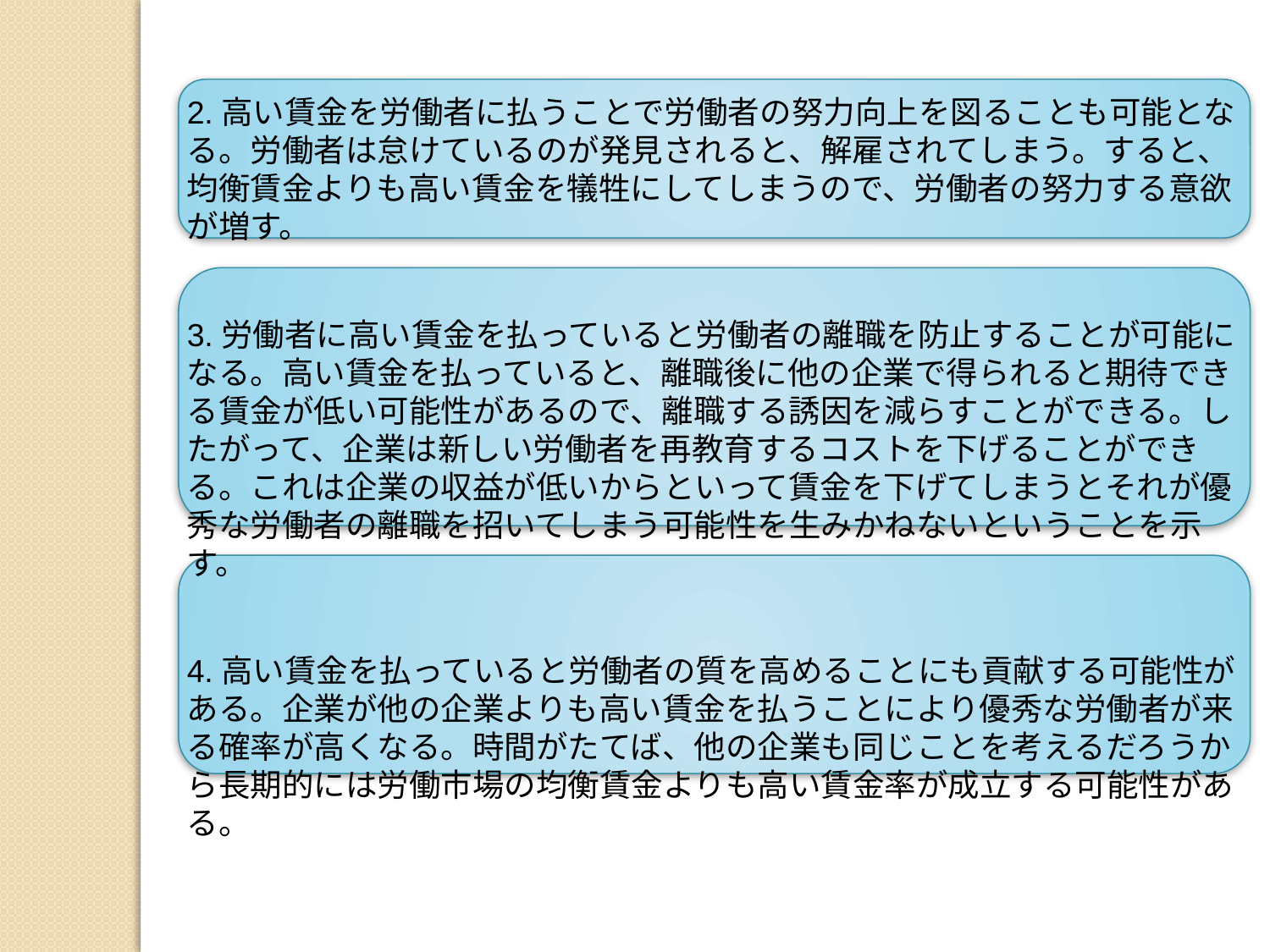

2.高い賃金を労働者に払うことで労働者の努力向上を図ることも可能となる。労働者は怠けているのが発見されると、解雇されてしまう。すると、均衡賃金よりも高い賃金を犠牲にしてしまうので、労働者の努力する意欲が増す。

3.労働者に高い賃金を払っていると労働者の離職を防止することが可能になる。高い賃金を払っていると、離職後に他の企業で得られると期待できる賃金が低い可能性があるので、離職する誘因を減らすことができる。したがって、企業は新しい労働者を再教育するコストを下げることができる。これは企業の収益が低いからといって賃金を下げてしまうとそれが優秀な労働者の離職を招いてしまう可能性を生みかねないということを示す。

4.高い賃金を払っていると労働者の質を高めることにも貢献する可能性がある。企業が他の企業よりも高い賃金を払うことにより優秀な労働者が来る確率が高くなる。時間がたてば、他の企業も同じことを考えるだろうから長期的には労働市場の均衡賃金よりも高い賃金率が成立する可能性がある。